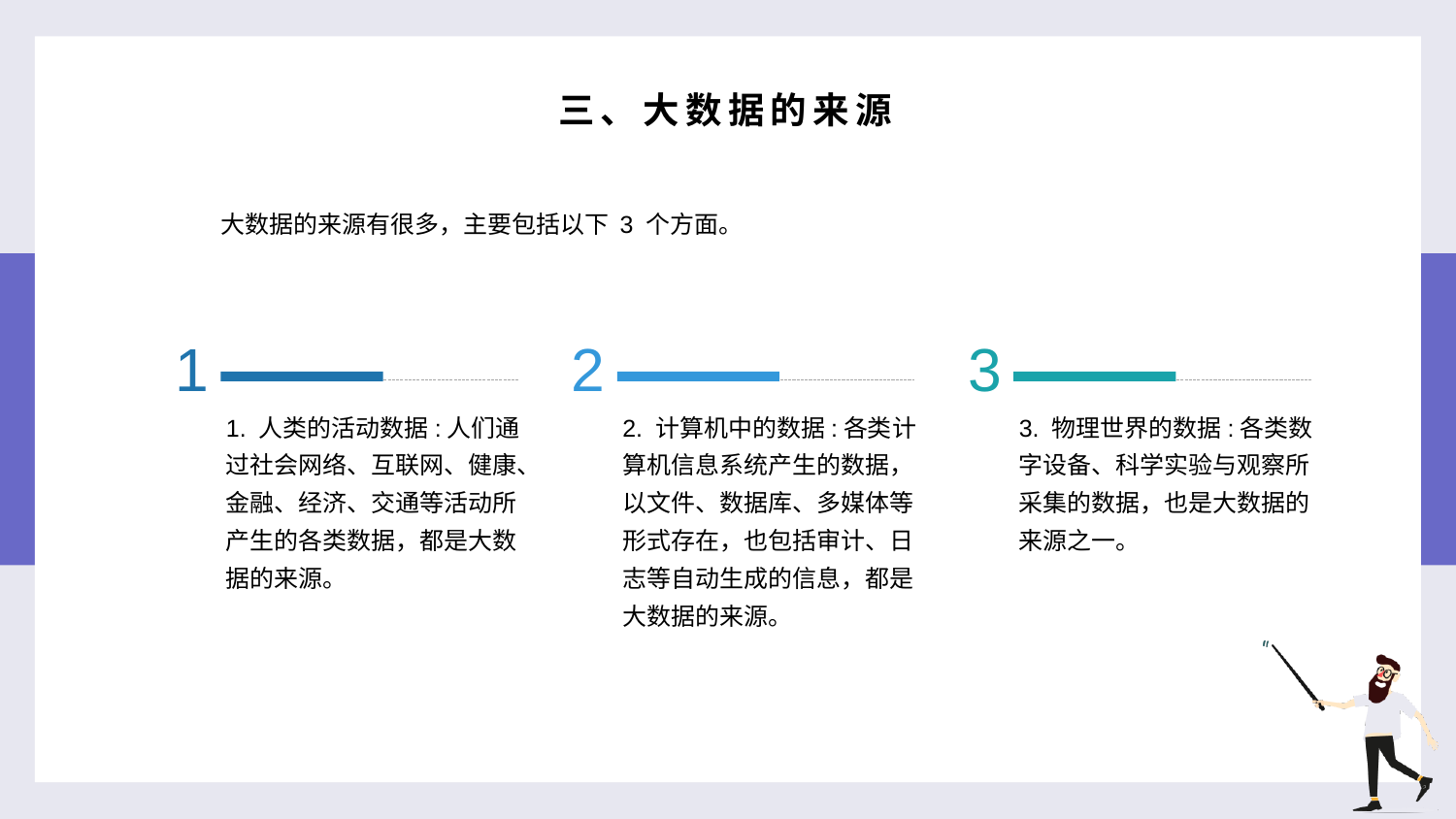

三、大数据的来源
大数据的来源有很多，主要包括以下 3 个方面。
1
2
3

1. 人类的活动数据:人们通过社会网络、互联网、健康、金融、经济、交通等活动所产生的各类数据，都是大数据的来源。
2. 计算机中的数据:各类计算机信息系统产生的数据，以文件、数据库、多媒体等形式存在，也包括审计、日志等自动生成的信息，都是大数据的来源。
3. 物理世界的数据:各类数字设备、科学实验与观察所采集的数据，也是大数据的来源之一。